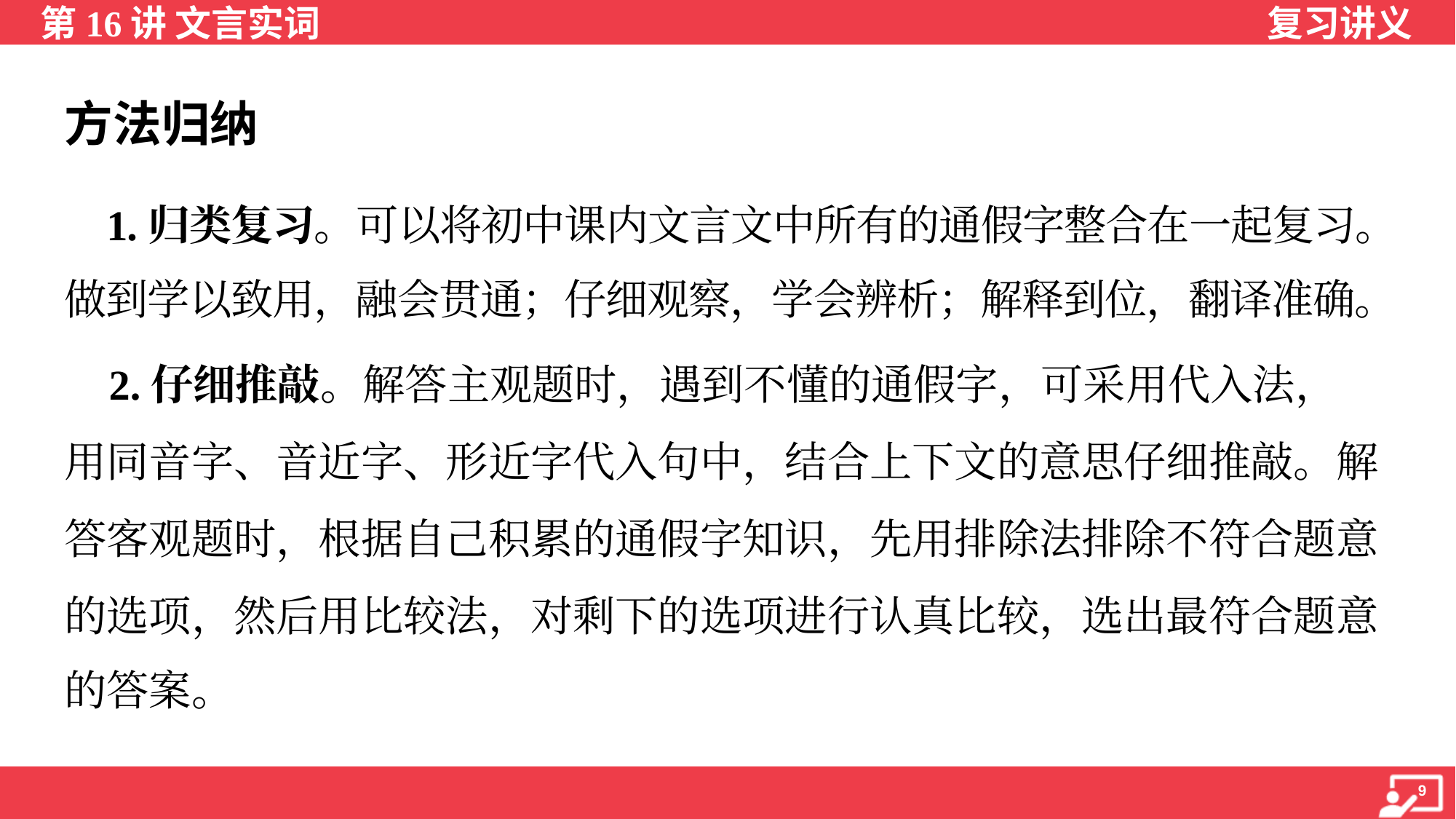

方法归纳
    1.归类复习。可以将初中课内文言文中所有的通假字整合在一起复习。
做到学以致用，融会贯通；仔细观察，学会辨析；解释到位，翻译准确。
    2.仔细推敲。解答主观题时，遇到不懂的通假字，可采用代入法，
用同音字、音近字、形近字代入句中，结合上下文的意思仔细推敲。解
答客观题时，根据自己积累的通假字知识，先用排除法排除不符合题意
的选项，然后用比较法，对剩下的选项进行认真比较，选出最符合题意
的答案。